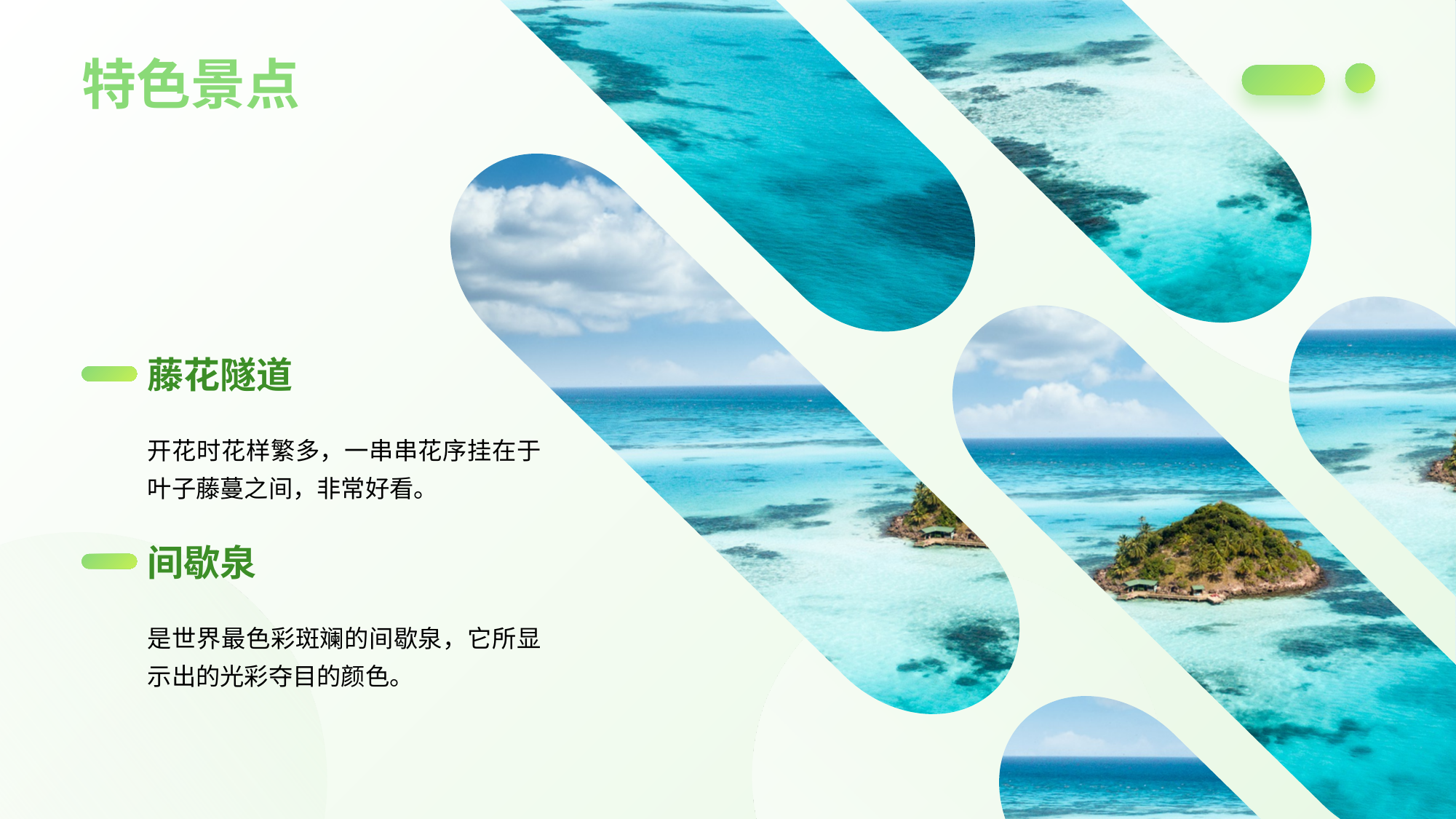

特色景点

藤花隧道

开花时花样繁多，一串串花序挂在于叶子藤蔓之间，非常好看。

间歇泉

是世界最色彩斑斓的间歇泉，它所显示出的光彩夺目的颜色。
18